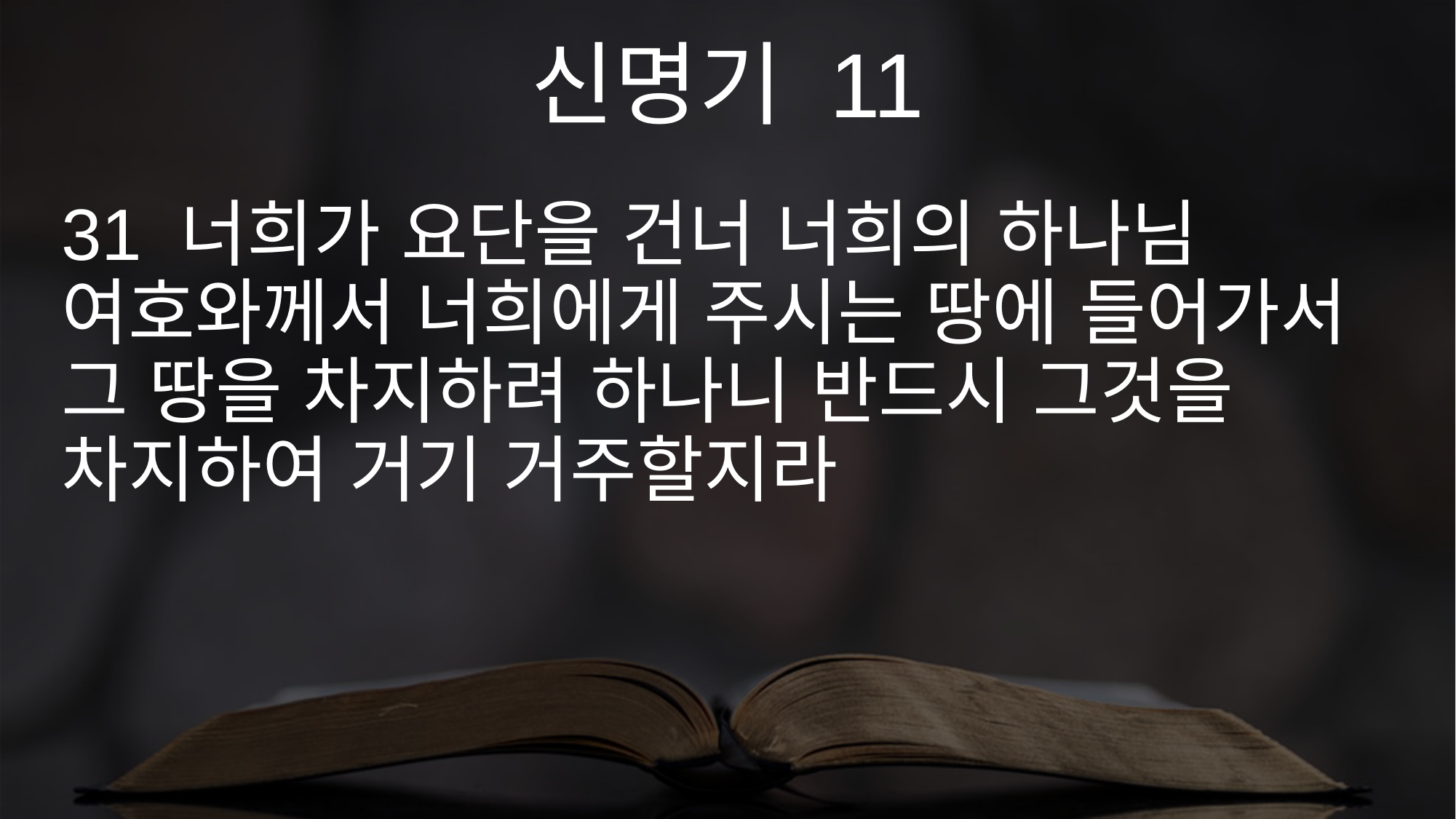

신명기 11
31 너희가 요단을 건너 너희의 하나님 여호와께서 너희에게 주시는 땅에 들어가서 그 땅을 차지하려 하나니 반드시 그것을 차지하여 거기 거주할지라